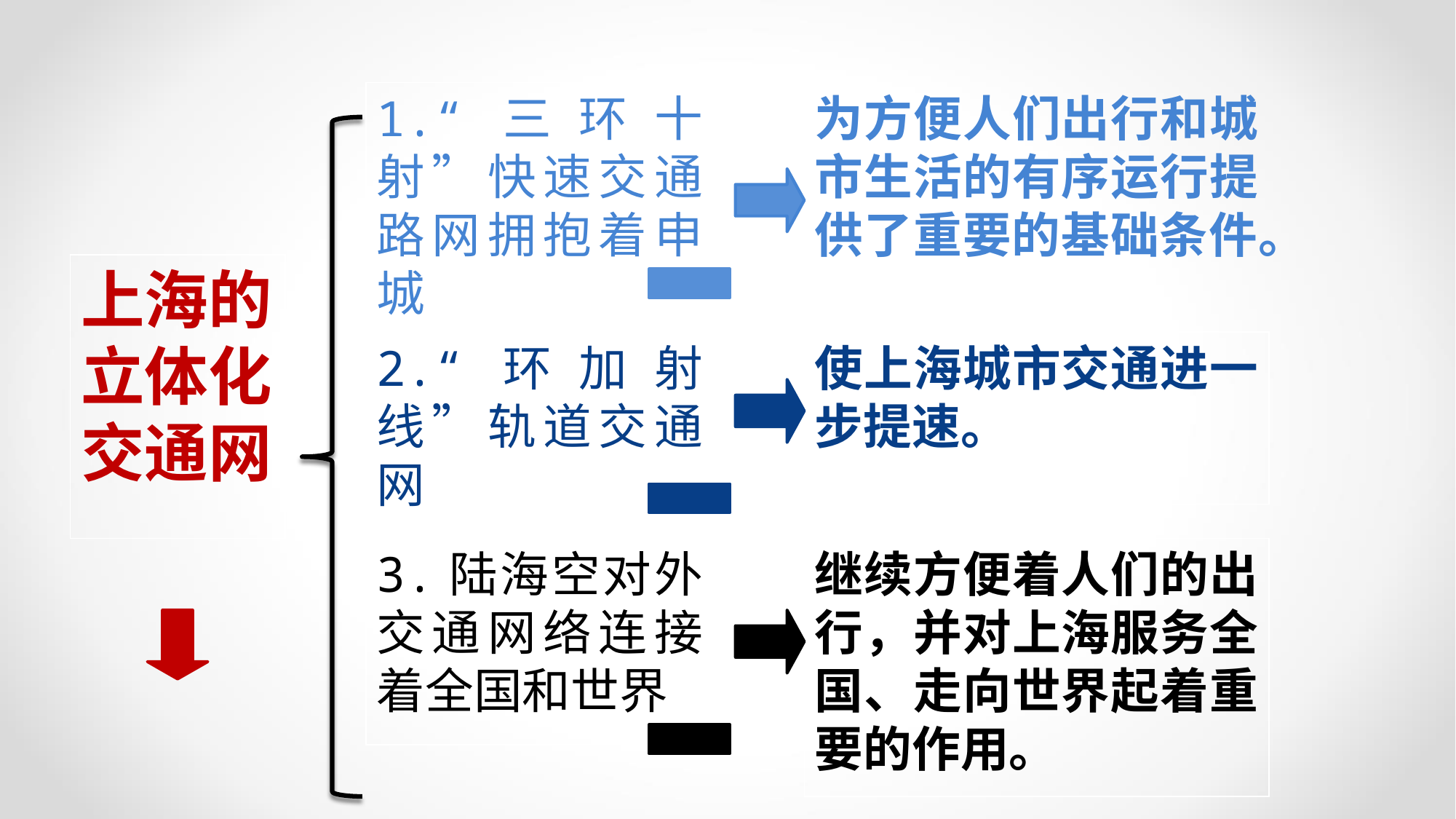

1.“三环十射”快速交通路网拥抱着申城

为方便人们出行和城市生活的有序运行提供了重要的基础条件。

上海的
立体化
交通网
2.“环加射线”轨道交通网

使上海城市交通进一步提速。

3.陆海空对外交通网络连接着全国和世界

继续方便着人们的出行，并对上海服务全国、走向世界起着重要的作用。